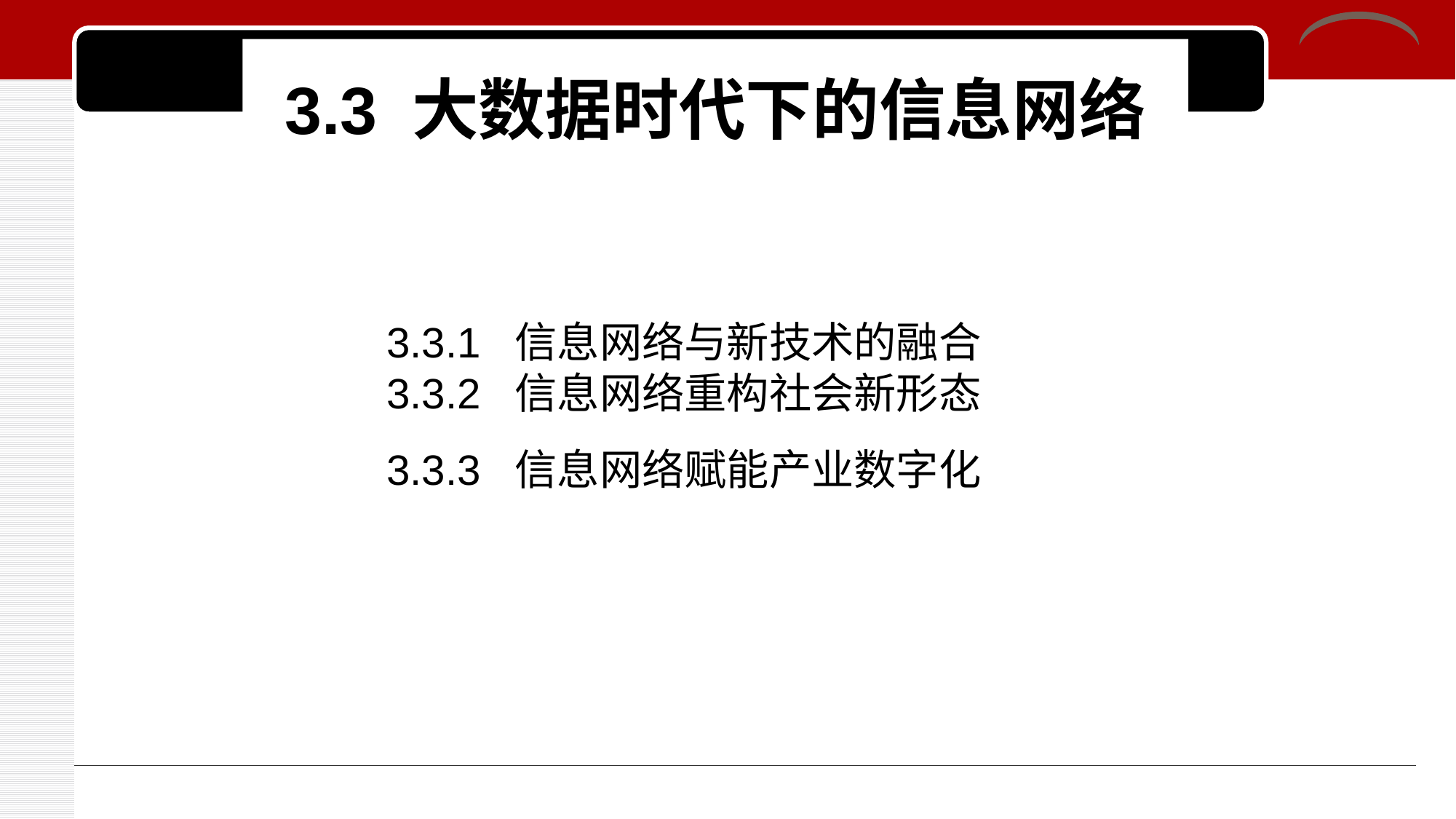

# 3.3 大数据时代下的信息网络
3.3.1  信息网络与新技术的融合
3.3.2  信息网络重构社会新形态
3.3.3  信息网络赋能产业数字化